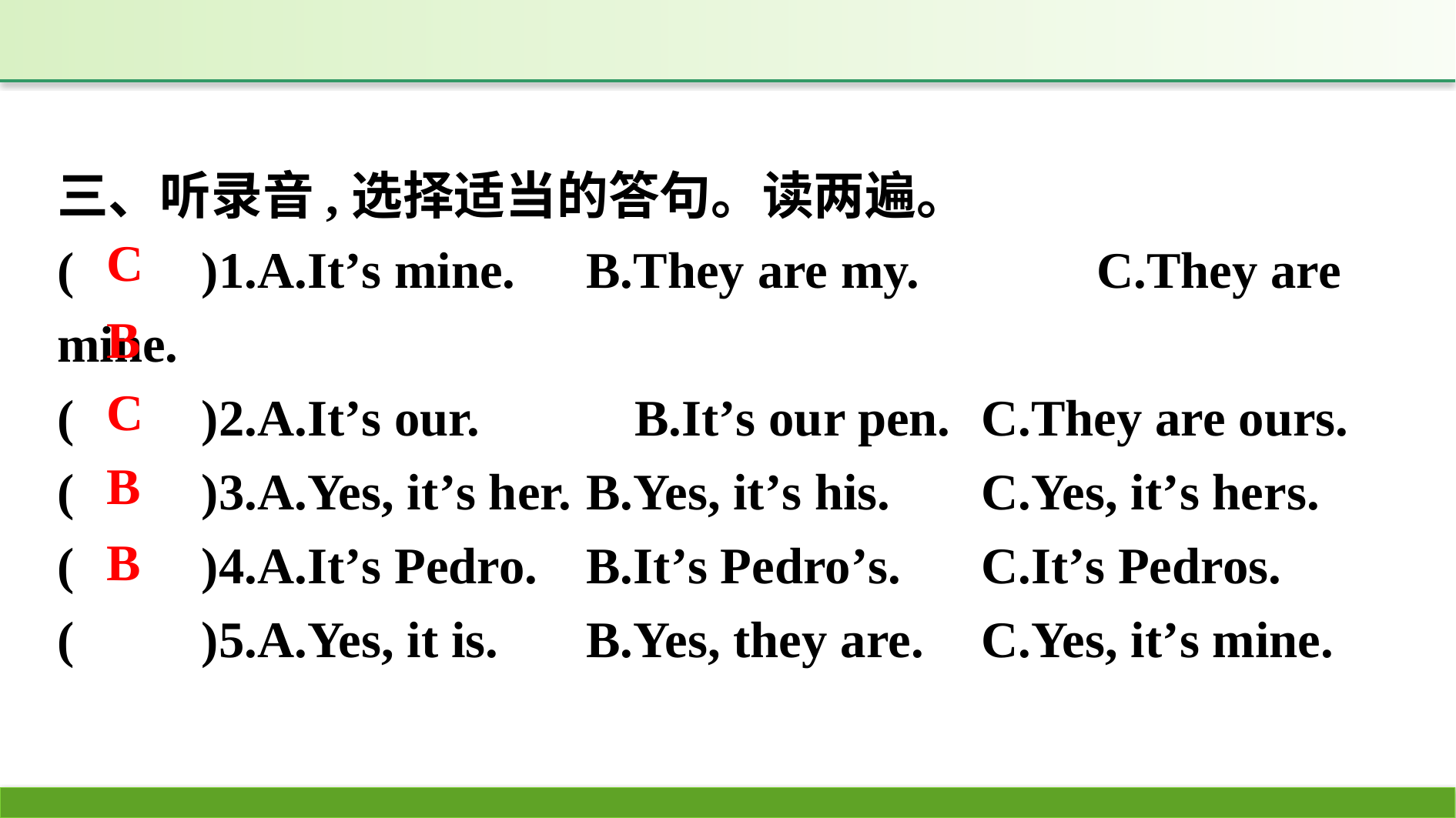

三、听录音,选择适当的答句。读两遍。
(　　)1.A.It’s mine.　	B.They are my.　	C.They are mine.
(　　)2.A.It’s our.		B.It’s our pen.	C.They are ours.
(　　)3.A.Yes, it’s her.	B.Yes, it’s his.	C.Yes, it’s hers.
(　　)4.A.It’s Pedro.	B.It’s Pedro’s.	C.It’s Pedros.
(　　)5.A.Yes, it is.	B.Yes, they are.	C.Yes, it’s mine.
C
B
C
B
B